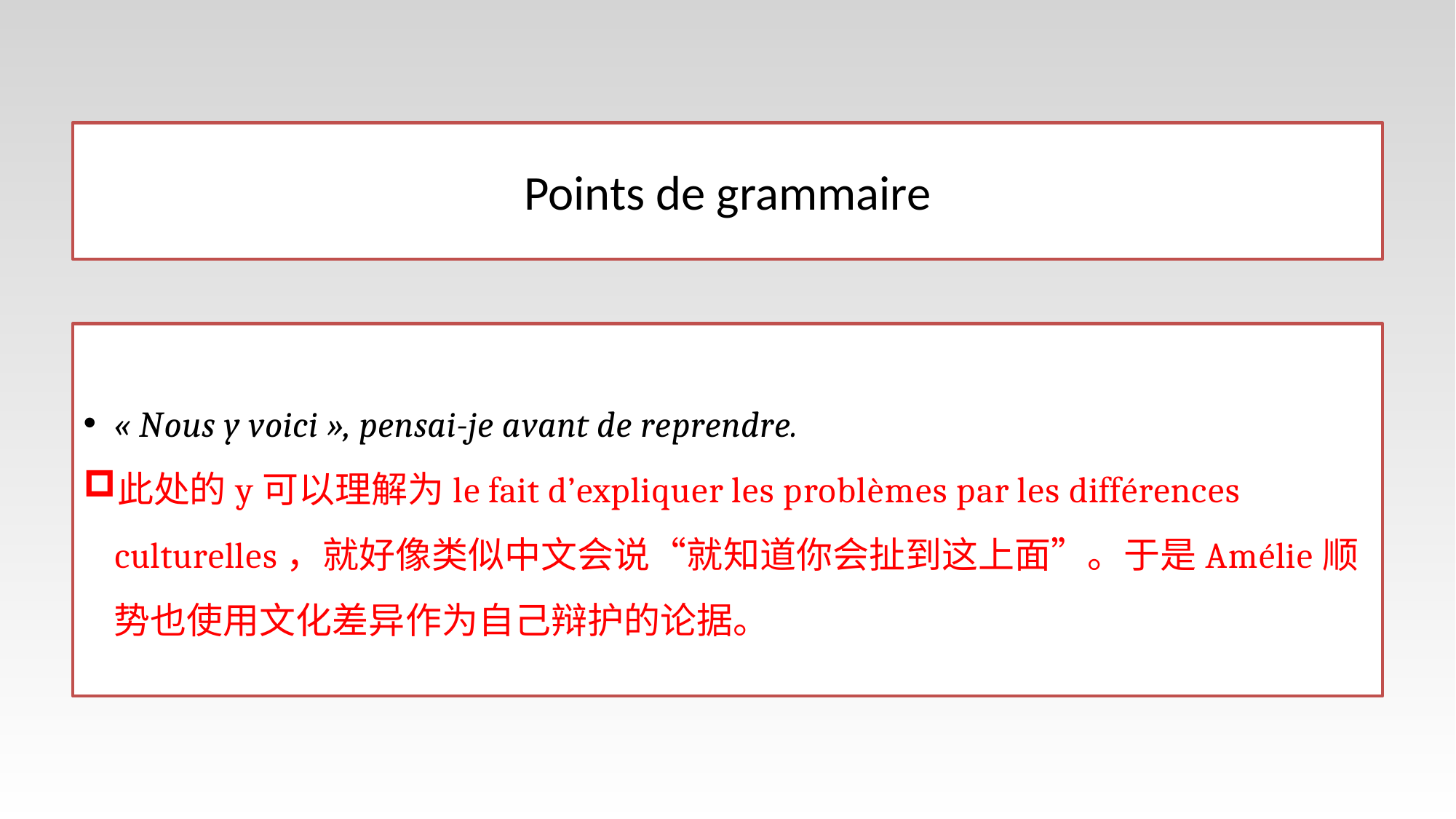

# Points de grammaire
« Nous y voici », pensai-je avant de reprendre.
此处的y可以理解为le fait d’expliquer les problèmes par les différences culturelles，就好像类似中文会说“就知道你会扯到这上面”。于是Amélie顺势也使用文化差异作为自己辩护的论据。